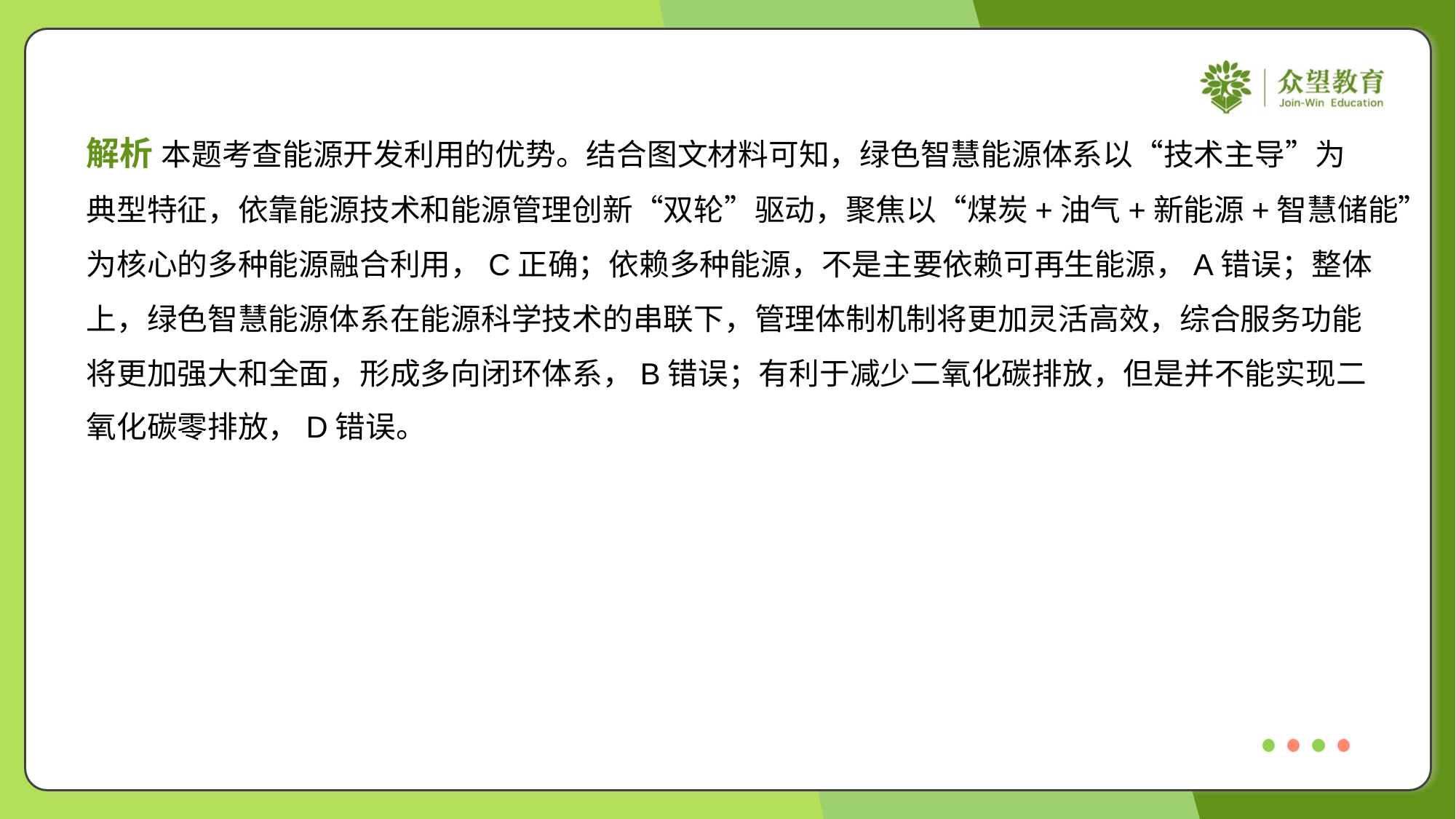

解析 本题考查能源开发利用的优势。结合图文材料可知，绿色智慧能源体系以“技术主导”为
典型特征，依靠能源技术和能源管理创新“双轮”驱动，聚焦以“煤炭+油气+新能源+智慧储能”
为核心的多种能源融合利用，C正确；依赖多种能源，不是主要依赖可再生能源，A错误；整体
上，绿色智慧能源体系在能源科学技术的串联下，管理体制机制将更加灵活高效，综合服务功能
将更加强大和全面，形成多向闭环体系，B错误；有利于减少二氧化碳排放，但是并不能实现二
氧化碳零排放，D错误。